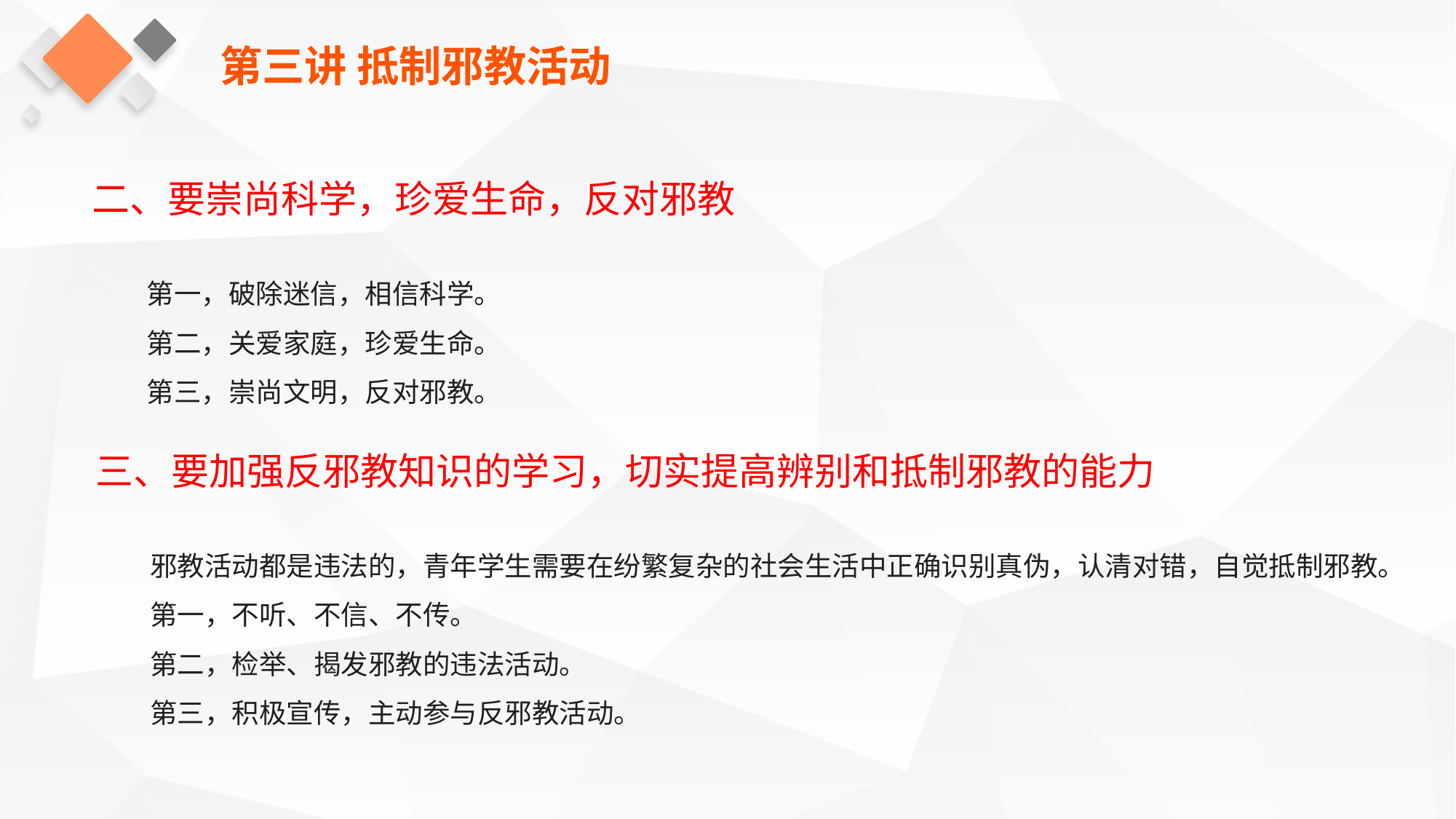

第三讲 抵制邪教活动
二、要崇尚科学，珍爱生命，反对邪教
第一，破除迷信，相信科学。
第二，关爱家庭，珍爱生命。
第三，崇尚文明，反对邪教。
三、要加强反邪教知识的学习，切实提高辨别和抵制邪教的能力
邪教活动都是违法的，青年学生需要在纷繁复杂的社会生活中正确识别真伪，认清对错，自觉抵制邪教。
第一，不听、不信、不传。
第二，检举、揭发邪教的违法活动。
第三，积极宣传，主动参与反邪教活动。